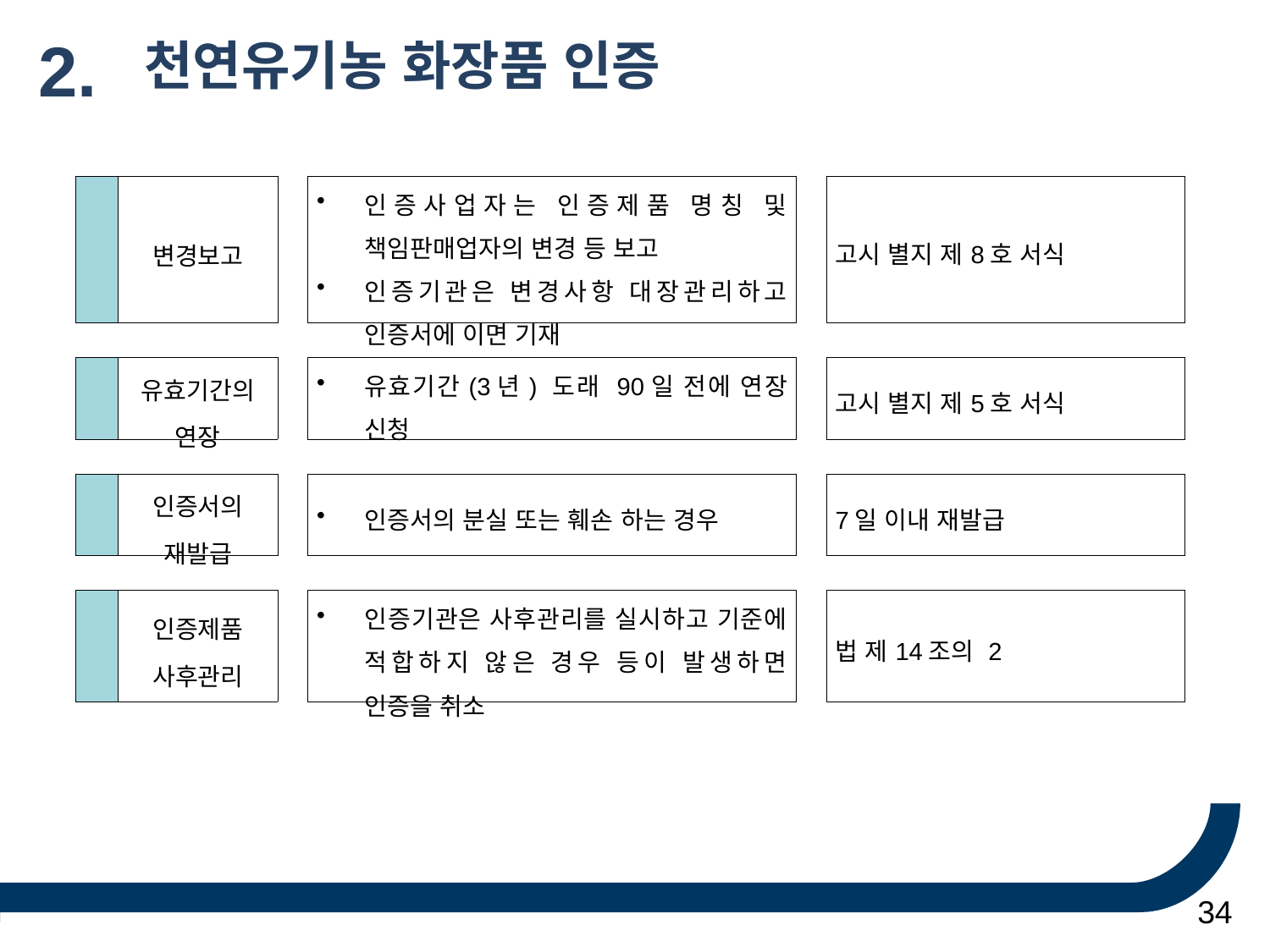

2.
 천연유기농 화장품 인증
|  | 변경보고 |  | 인증사업자는 인증제품 명칭 및 책임판매업자의 변경 등 보고 인증기관은 변경사항 대장관리하고 인증서에 이면 기재 |  | 고시 별지 제8호 서식 |
| --- | --- | --- | --- | --- | --- |
|  |  |  |  |  |  |
|  | 유효기간의 연장 |  | 유효기간(3년) 도래 90일 전에 연장 신청 |  | 고시 별지 제5호 서식 |
|  |  |  |  |  |  |
|  | 인증서의 재발급 |  | 인증서의 분실 또는 훼손 하는 경우 |  | 7일 이내 재발급 |
|  |  |  |  |  |  |
|  | 인증제품 사후관리 |  | 인증기관은 사후관리를 실시하고 기준에 적합하지 않은 경우 등이 발생하면 인증을 취소 |  | 법 제14조의 2 |
34